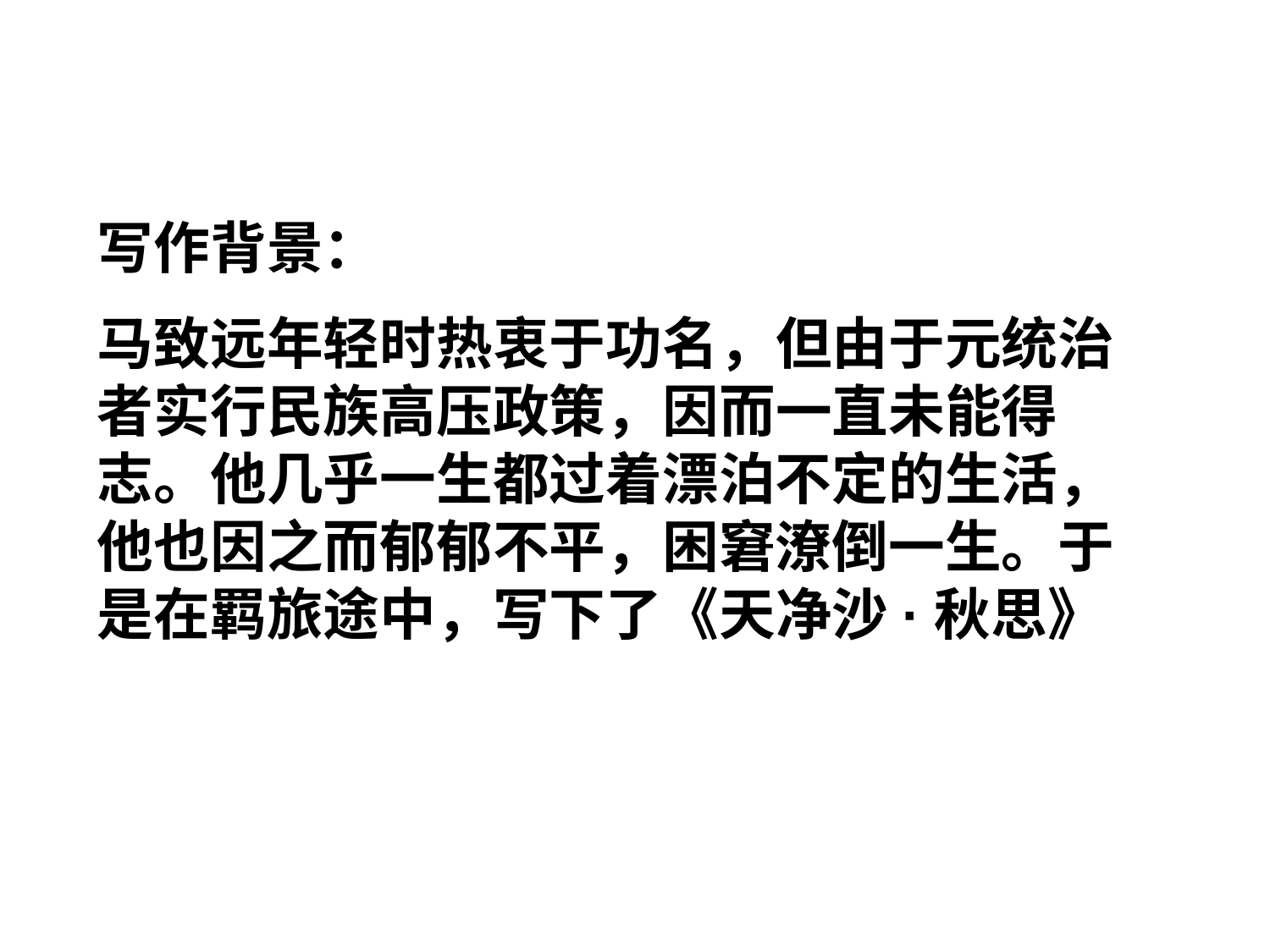

写作背景：
马致远年轻时热衷于功名，但由于元统治者实行民族高压政策，因而一直未能得志。他几乎一生都过着漂泊不定的生活，他也因之而郁郁不平，困窘潦倒一生。于是在羁旅途中，写下了《天净沙·秋思》